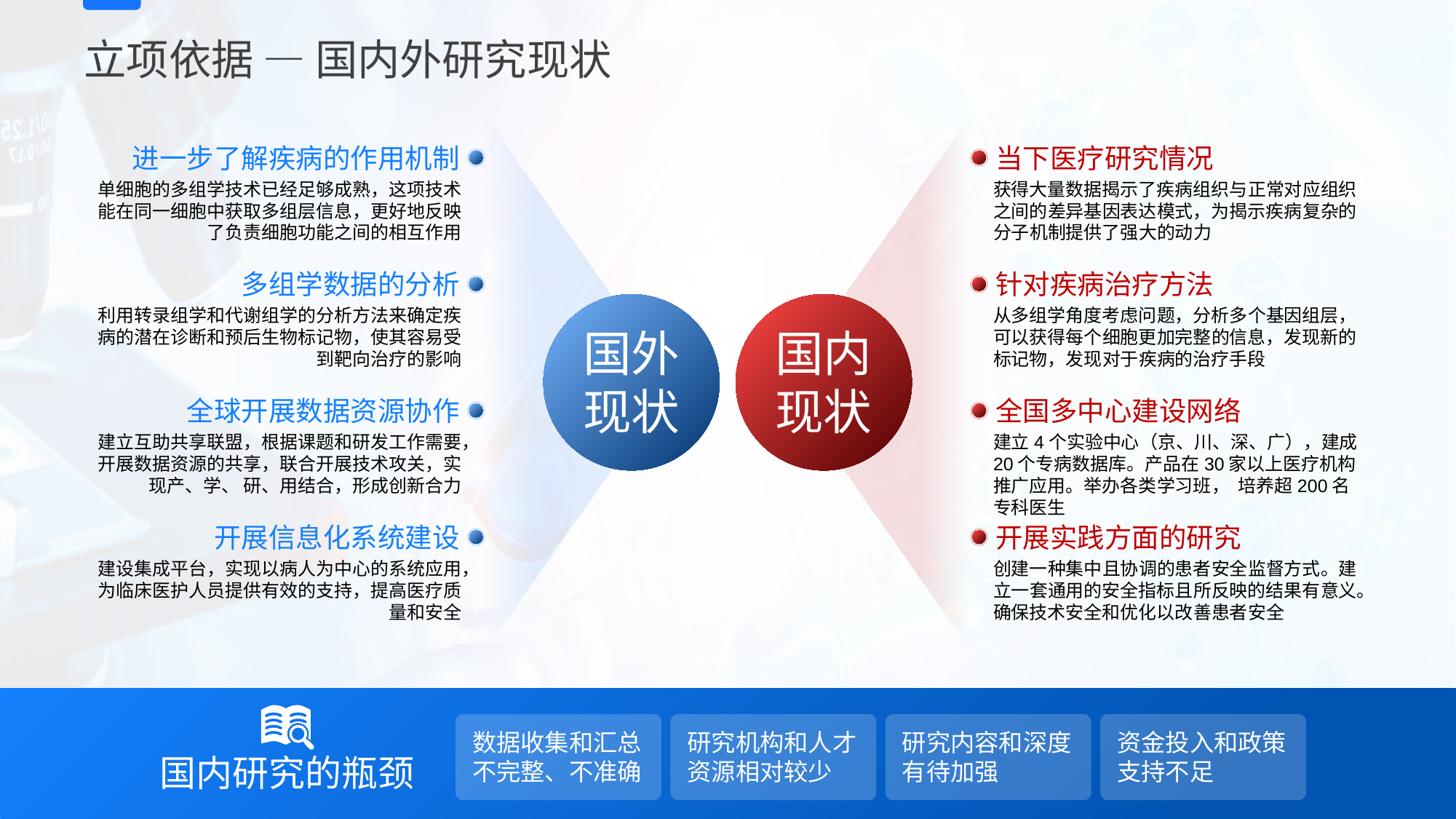

立项依据 — 国内外研究现状
进一步了解疾病的作用机制

单细胞的多组学技术已经足够成熟，这项技术能在同一细胞中获取多组层信息，更好地反映了负责细胞功能之间的相互作用
多组学数据的分析

利用转录组学和代谢组学的分析方法来确定疾病的潜在诊断和预后生物标记物，使其容易受到靶向治疗的影响
全球开展数据资源协作

建立互助共享联盟，根据课题和研发工作需要，开展数据资源的共享，联合开展技术攻关，实现产、学、 研、用结合，形成创新合力
开展信息化系统建设

建设集成平台，实现以病人为中心的系统应用，为临床医护人员提供有效的支持，提高医疗质量和安全
当下医疗研究情况

获得大量数据揭示了疾病组织与正常对应组织之间的差异基因表达模式，为揭示疾病复杂的分子机制提供了强大的动力

针对疾病治疗方法

从多组学角度考虑问题，分析多个基因组层，可以获得每个细胞更加完整的信息，发现新的标记物，发现对于疾病的治疗手段
国外现状
国内现状
全国多中心建设网络

建立4个实验中心（京、川、深、广），建成20个专病数据库。产品在30家以上医疗机构推广应用。举办各类学习班，﻿培养超200名专科医生
开展实践方面的研究

创建一种集中且协调的患者安全监督方式。建立一套通用的安全指标且所反映的结果有意义。确保技术安全和优化以改善患者安全

数据收集和汇总不完整、不准确
研究机构和人才资源相对较少
研究内容和深度有待加强
资金投入和政策支持不足
国内研究的瓶颈